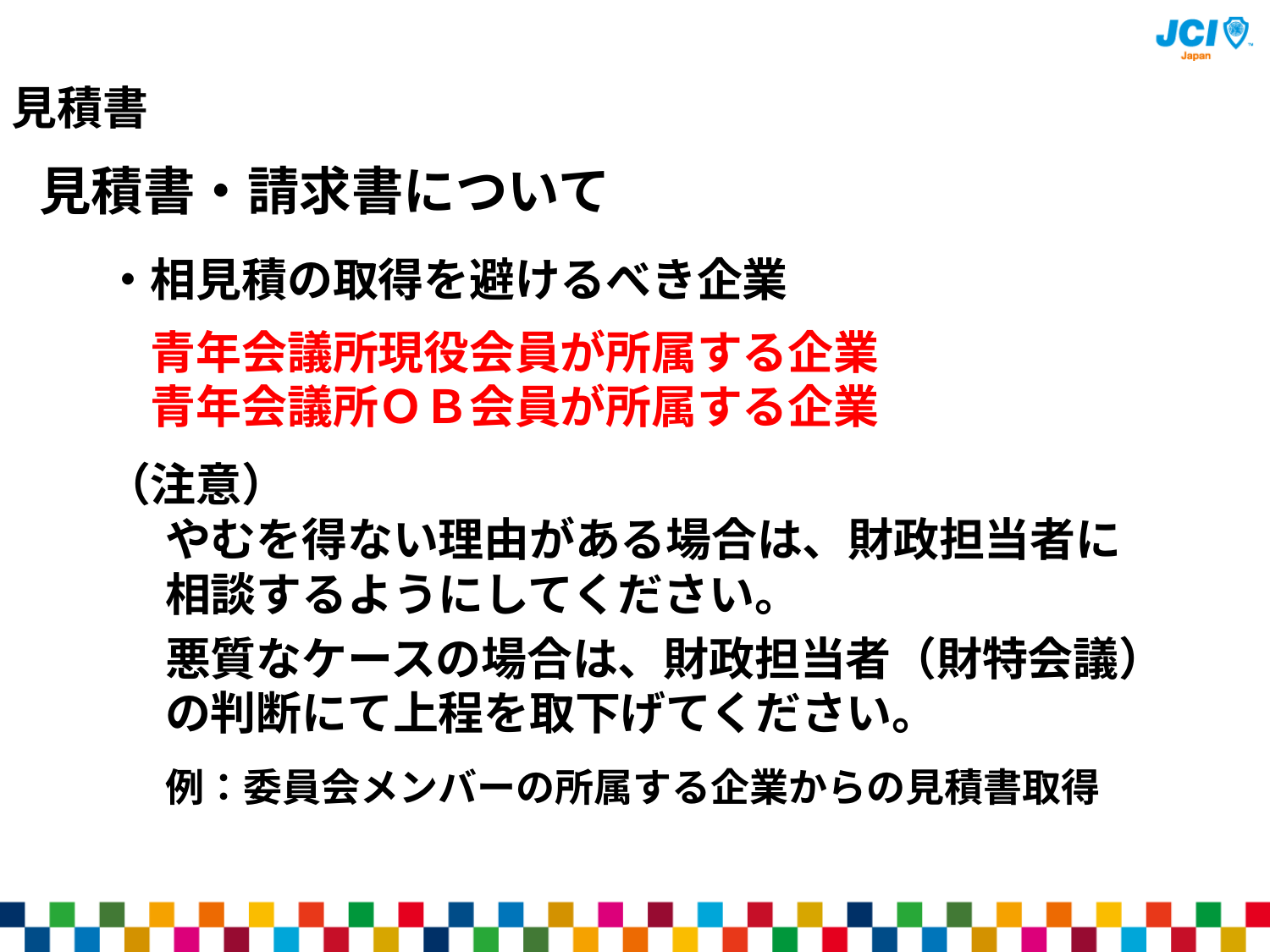

見積書
見積書・請求書について
・相見積の取得を避けるべき企業

　青年会議所現役会員が所属する企業
　青年会議所ＯＢ会員が所属する企業

（注意）
やむを得ない理由がある場合は、財政担当者に
相談するようにしてください。
悪質なケースの場合は、財政担当者（財特会議）の判断にて上程を取下げてください。

例：委員会メンバーの所属する企業からの見積書取得